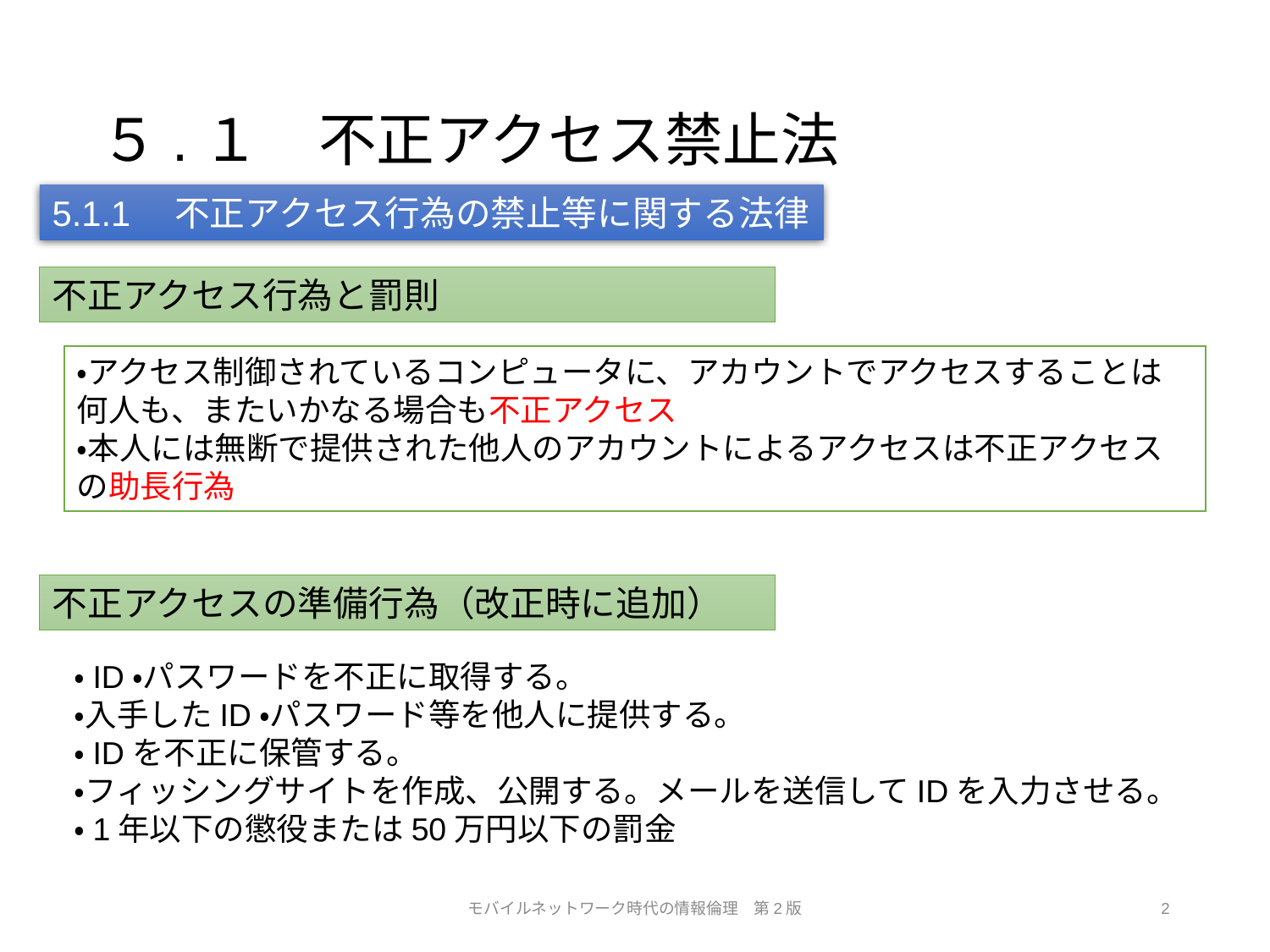

# ５.１　不正アクセス禁止法
5.1.1　不正アクセス行為の禁止等に関する法律
不正アクセス行為と罰則
・アクセス制御されているコンピュータに、アカウントでアクセスすることは何人も、またいかなる場合も不正アクセス
・本人には無断で提供された他人のアカウントによるアクセスは不正アクセスの助長行為
不正アクセスの準備行為（改正時に追加）
・ID・パスワードを不正に取得する。
・入手したID・パスワード等を他人に提供する。
・IDを不正に保管する。
・フィッシングサイトを作成、公開する。メールを送信してIDを入力させる。
・1年以下の懲役または50万円以下の罰金
モバイルネットワーク時代の情報倫理　第2版
2